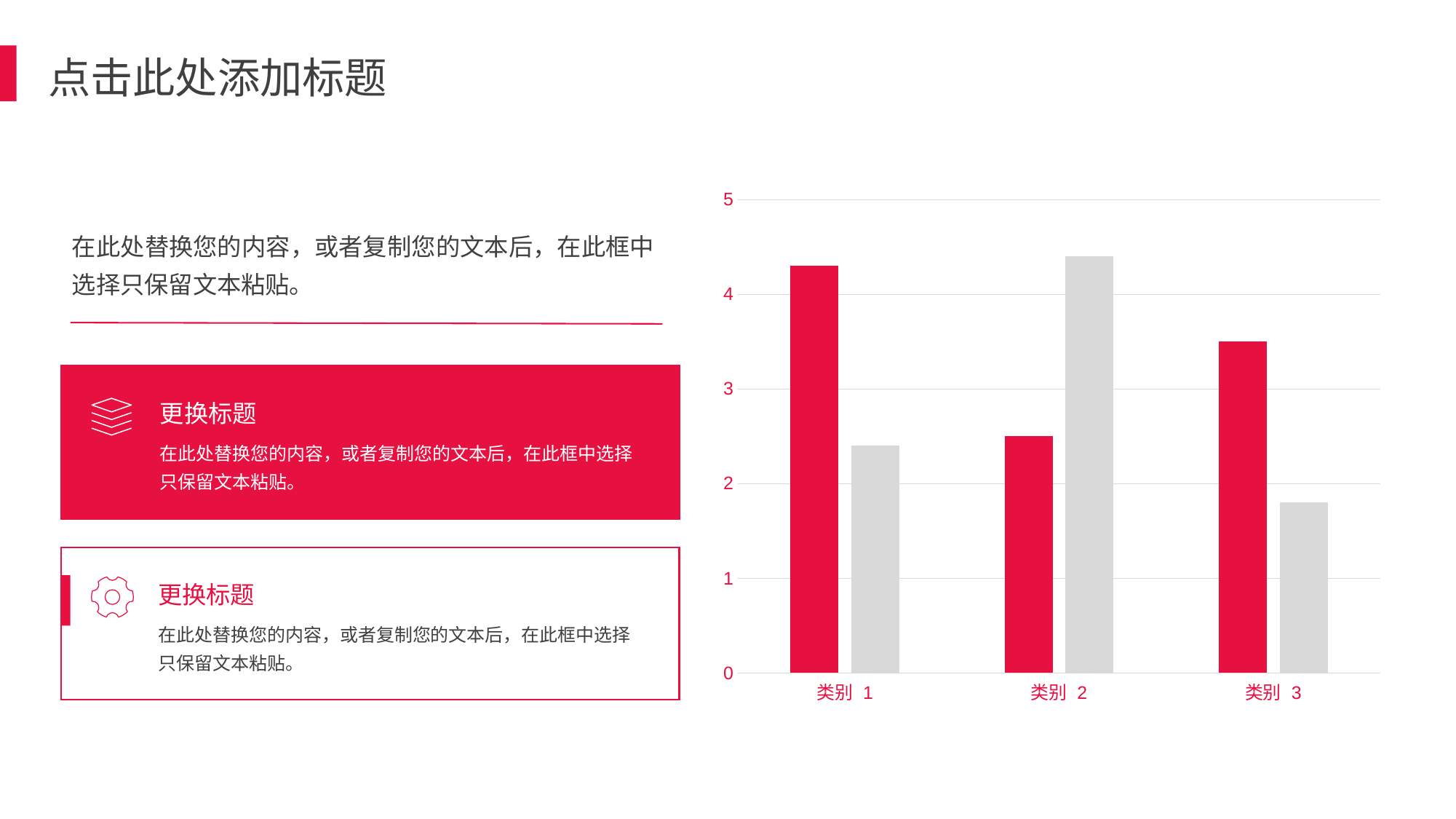

# 点击此处添加标题
不要放置大段文字
内容需要进行简单的阐述

### Chart

| Category | 系列 1 | 系列 2 |
|---|---|---|
| 类别 1 | 4.3 | 2.4 |
| 类别 2 | 2.5 | 4.4 |
| 类别 3 | 3.5 | 1.8 |
在此处替换您的内容，或者复制您的文本后，在此框中选择只保留文本粘贴。

更换标题
在此处替换您的内容，或者复制您的文本后，在此框中选择只保留文本粘贴。

更换标题
在此处替换您的内容，或者复制您的文本后，在此框中选择只保留文本粘贴。